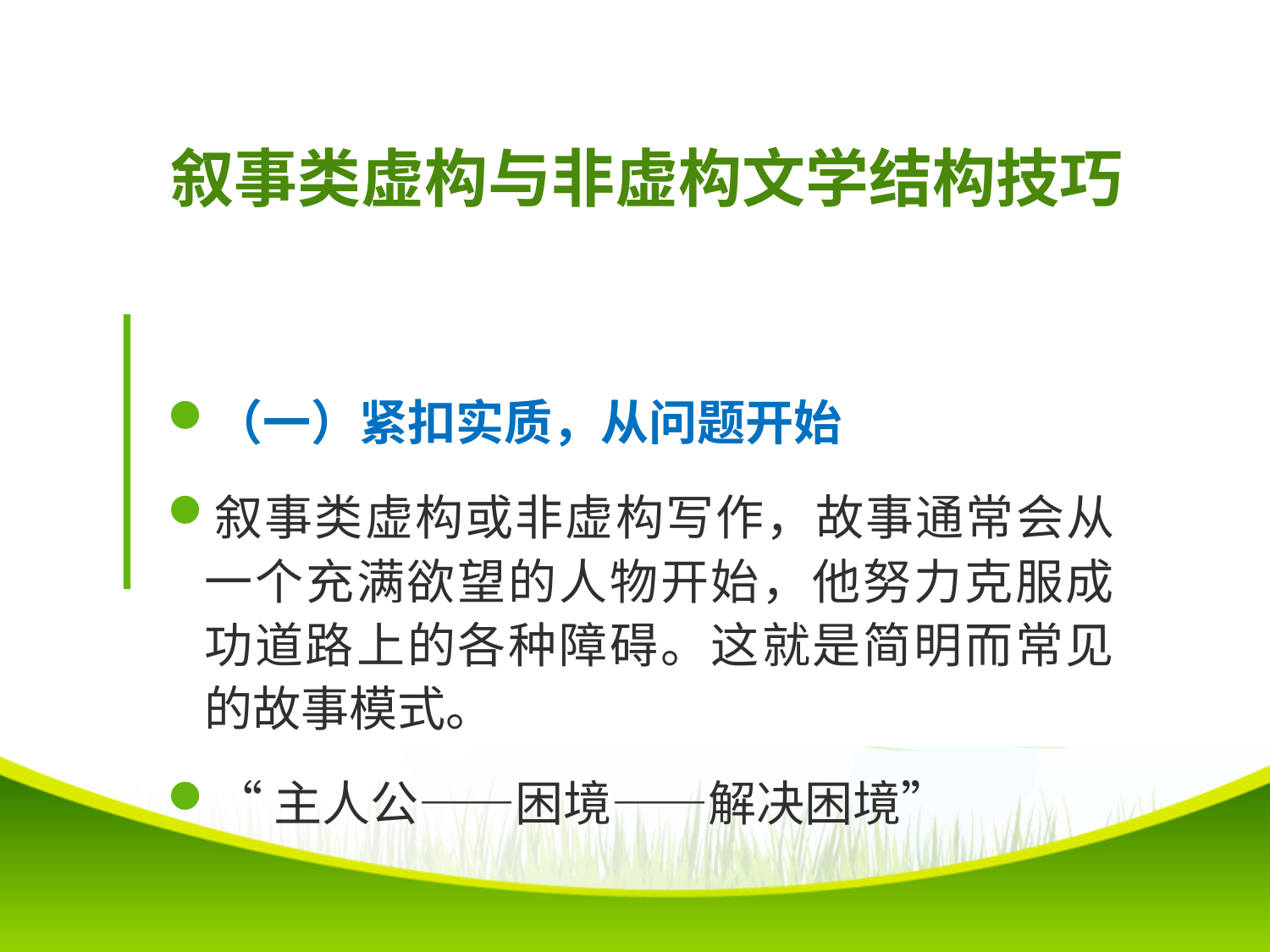

# 叙事类虚构与非虚构文学结构技巧

（一）紧扣实质，从问题开始
叙事类虚构或非虚构写作，故事通常会从一个充满欲望的人物开始，他努力克服成功道路上的各种障碍。这就是简明而常见的故事模式。
“主人公——困境——解决困境”